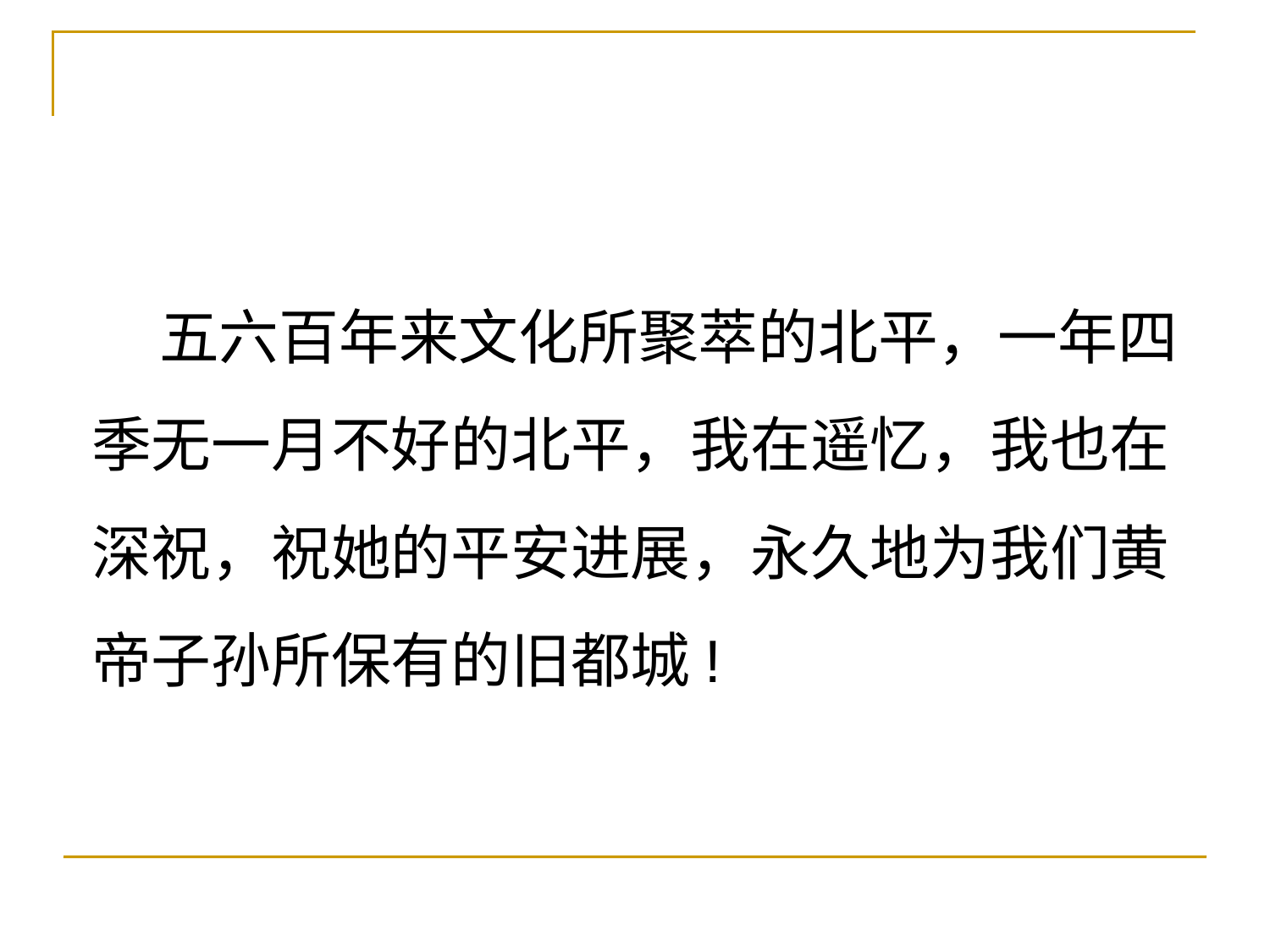

五六百年来文化所聚萃的北平，一年四季无一月不好的北平，我在遥忆，我也在深祝，祝她的平安进展，永久地为我们黄帝子孙所保有的旧都城!